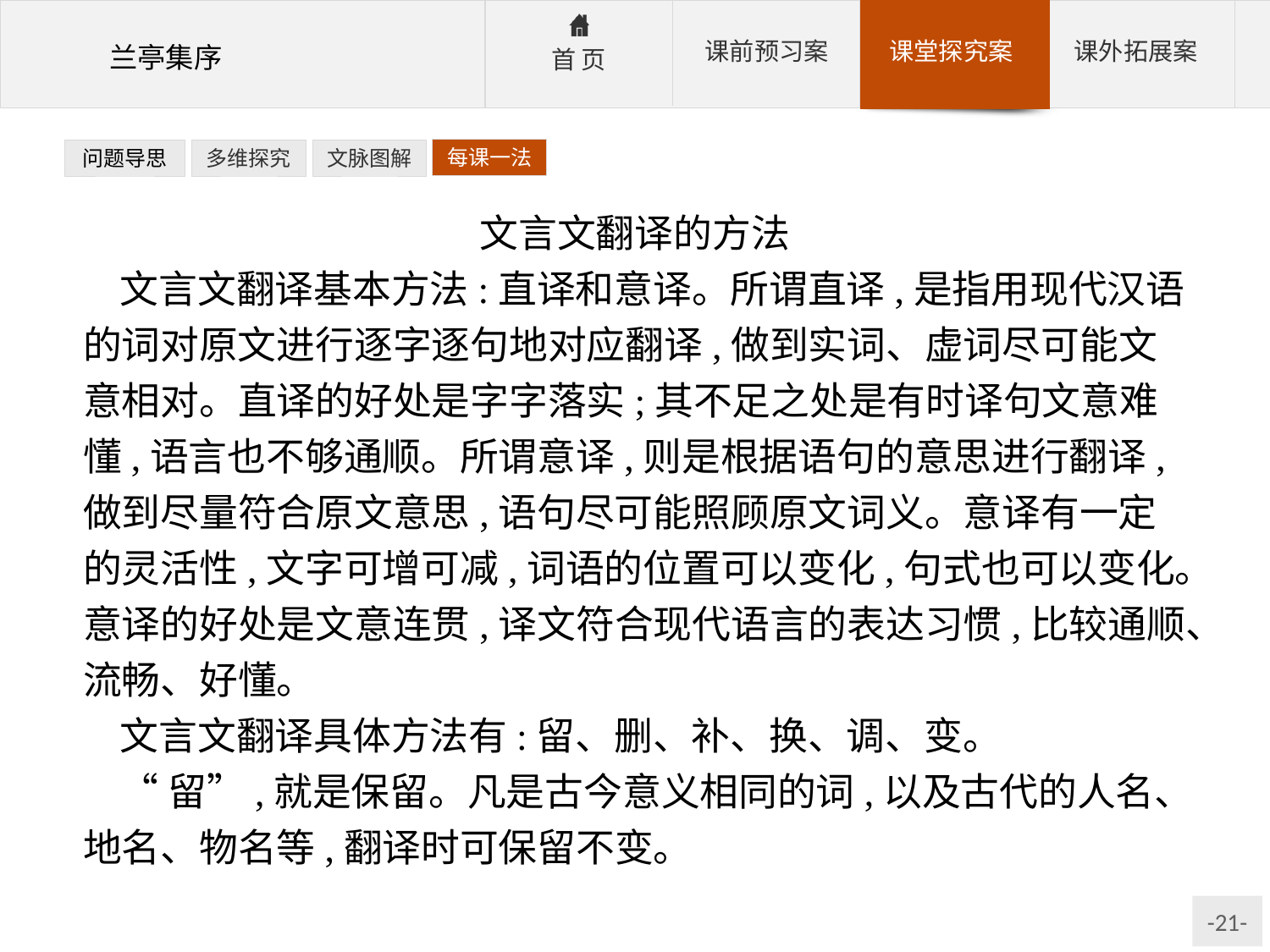

每课一法
问题导思
多维探究
文脉图解
文言文翻译的方法
文言文翻译基本方法:直译和意译。所谓直译,是指用现代汉语的词对原文进行逐字逐句地对应翻译,做到实词、虚词尽可能文意相对。直译的好处是字字落实;其不足之处是有时译句文意难懂,语言也不够通顺。所谓意译,则是根据语句的意思进行翻译,做到尽量符合原文意思,语句尽可能照顾原文词义。意译有一定的灵活性,文字可增可减,词语的位置可以变化,句式也可以变化。意译的好处是文意连贯,译文符合现代语言的表达习惯,比较通顺、流畅、好懂。
文言文翻译具体方法有:留、删、补、换、调、变。
“留”,就是保留。凡是古今意义相同的词,以及古代的人名、地名、物名等,翻译时可保留不变。